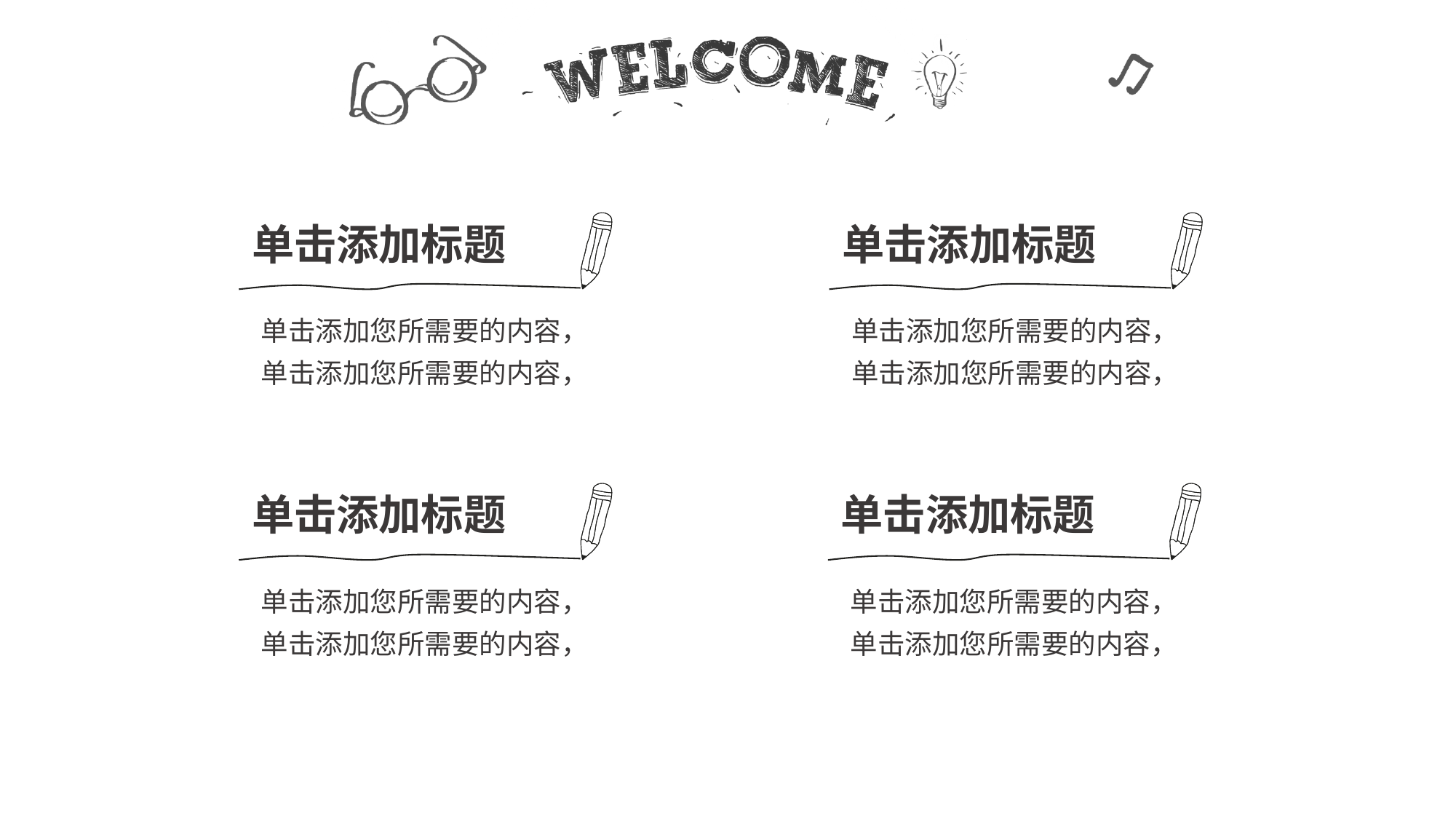

单击添加标题

单击添加您所需要的内容，单击添加您所需要的内容，
单击添加标题

单击添加您所需要的内容，单击添加您所需要的内容，
单击添加标题

单击添加您所需要的内容，单击添加您所需要的内容，
单击添加标题

单击添加您所需要的内容，单击添加您所需要的内容，